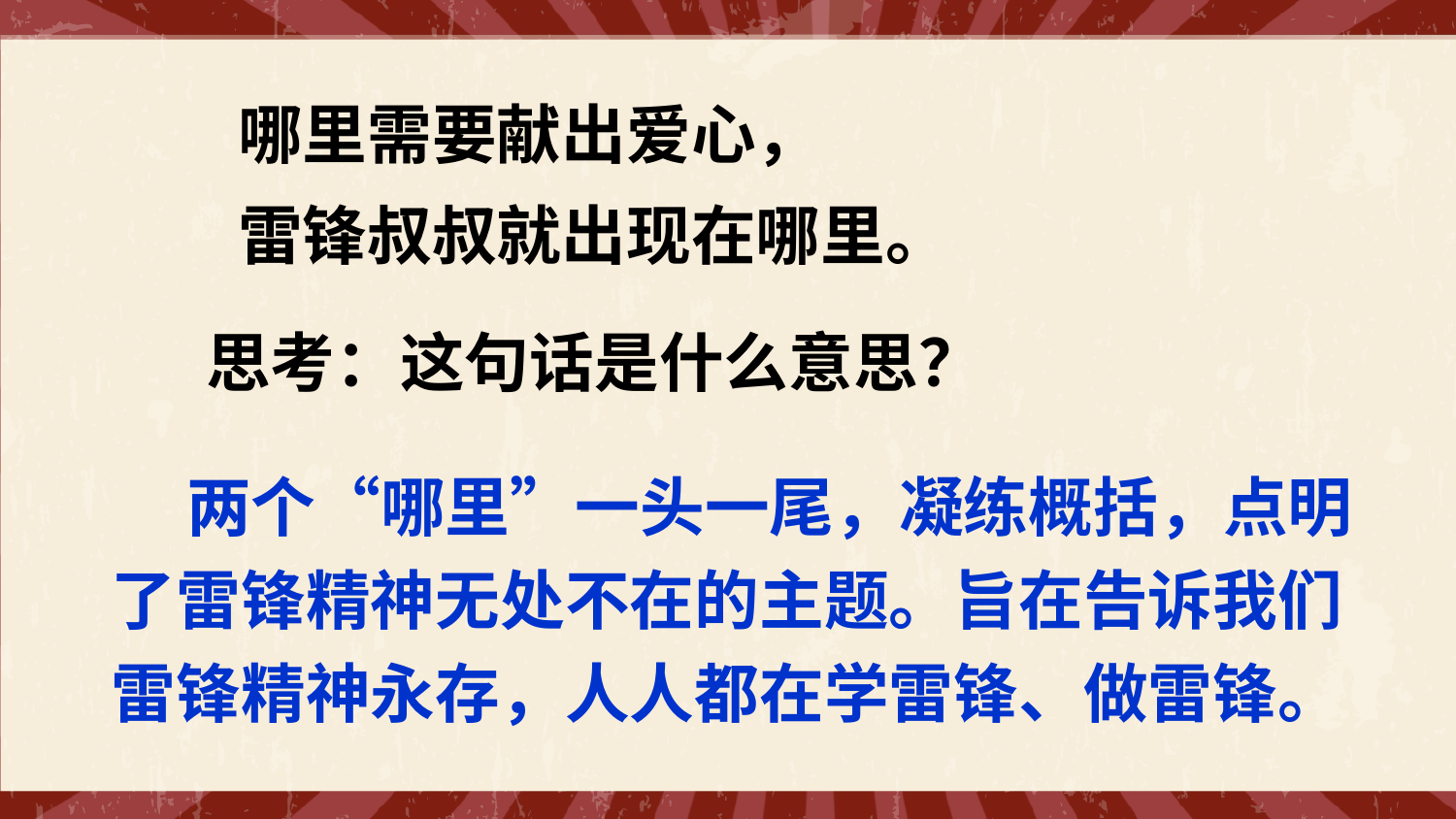

哪里需要献出爱心，
雷锋叔叔就出现在哪里。
   思考：这句话是什么意思？
    两个“哪里”一头一尾，凝练概括，点明了雷锋精神无处不在的主题。旨在告诉我们雷锋精神永存，人人都在学雷锋、做雷锋。